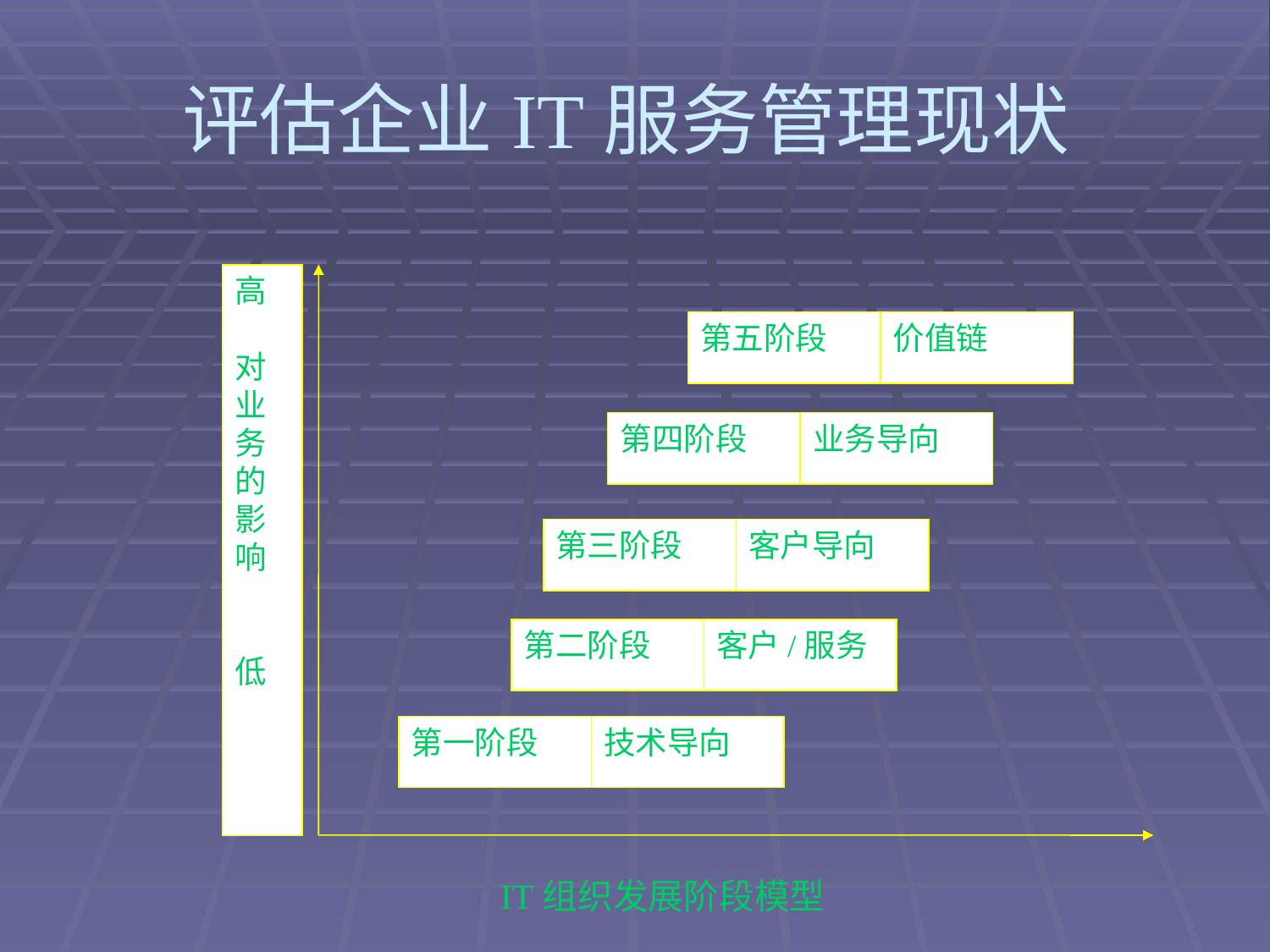

# 评估企业IT服务管理现状

高

对业务的影响

低
第五阶段
价值链
第四阶段
业务导向
第三阶段
客户导向
第二阶段
客户/服务
第一阶段
技术导向

IT组织发展阶段模型